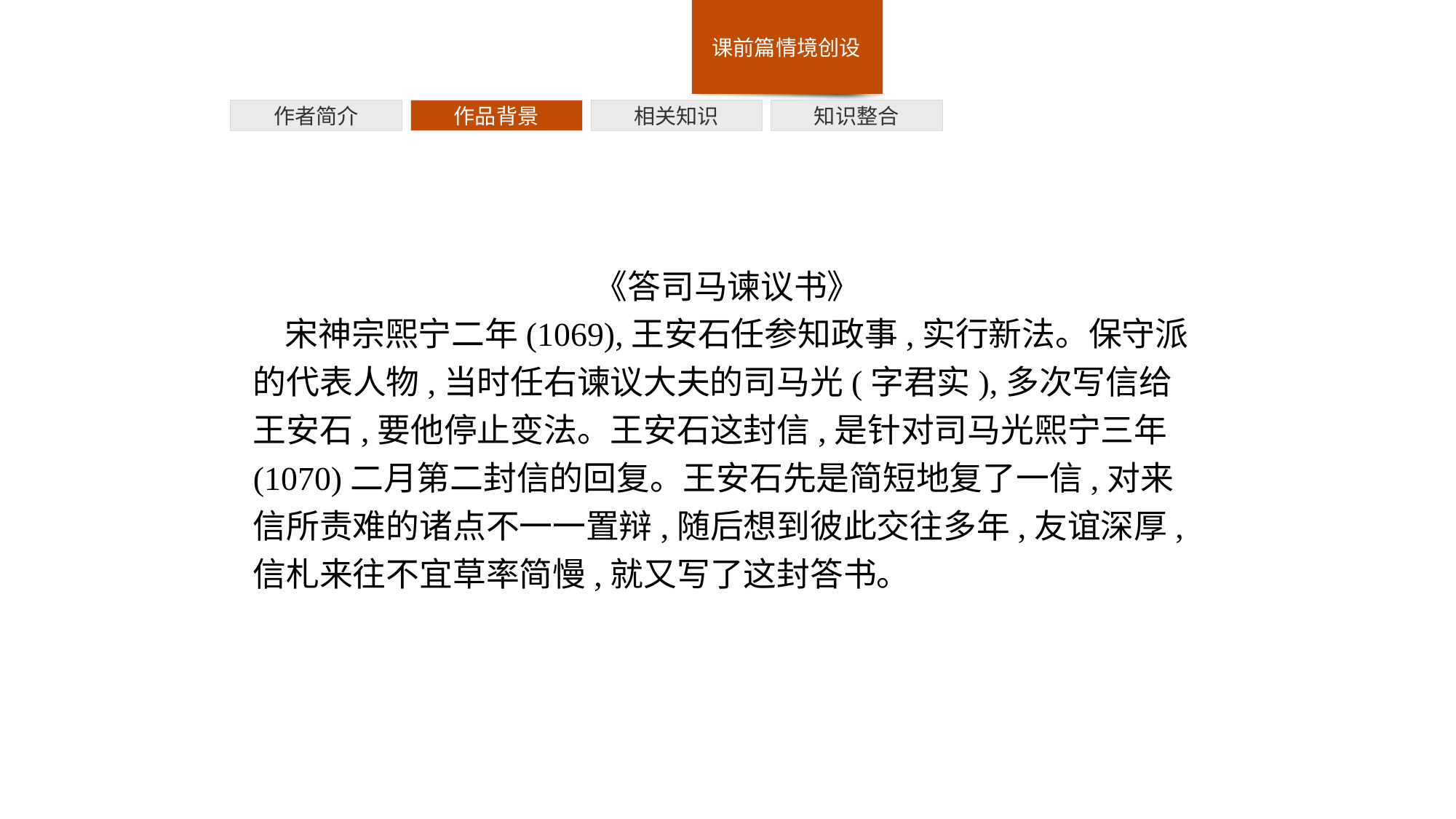

作者简介
作品背景
相关知识
知识整合
《答司马谏议书》
宋神宗煕宁二年(1069),王安石任参知政事,实行新法。保守派的代表人物,当时任右谏议大夫的司马光(字君实),多次写信给王安石,要他停止变法。王安石这封信,是针对司马光煕宁三年(1070)二月第二封信的回复。王安石先是简短地复了一信,对来信所责难的诸点不一一置辩,随后想到彼此交往多年,友谊深厚,信札来往不宜草率简慢,就又写了这封答书。